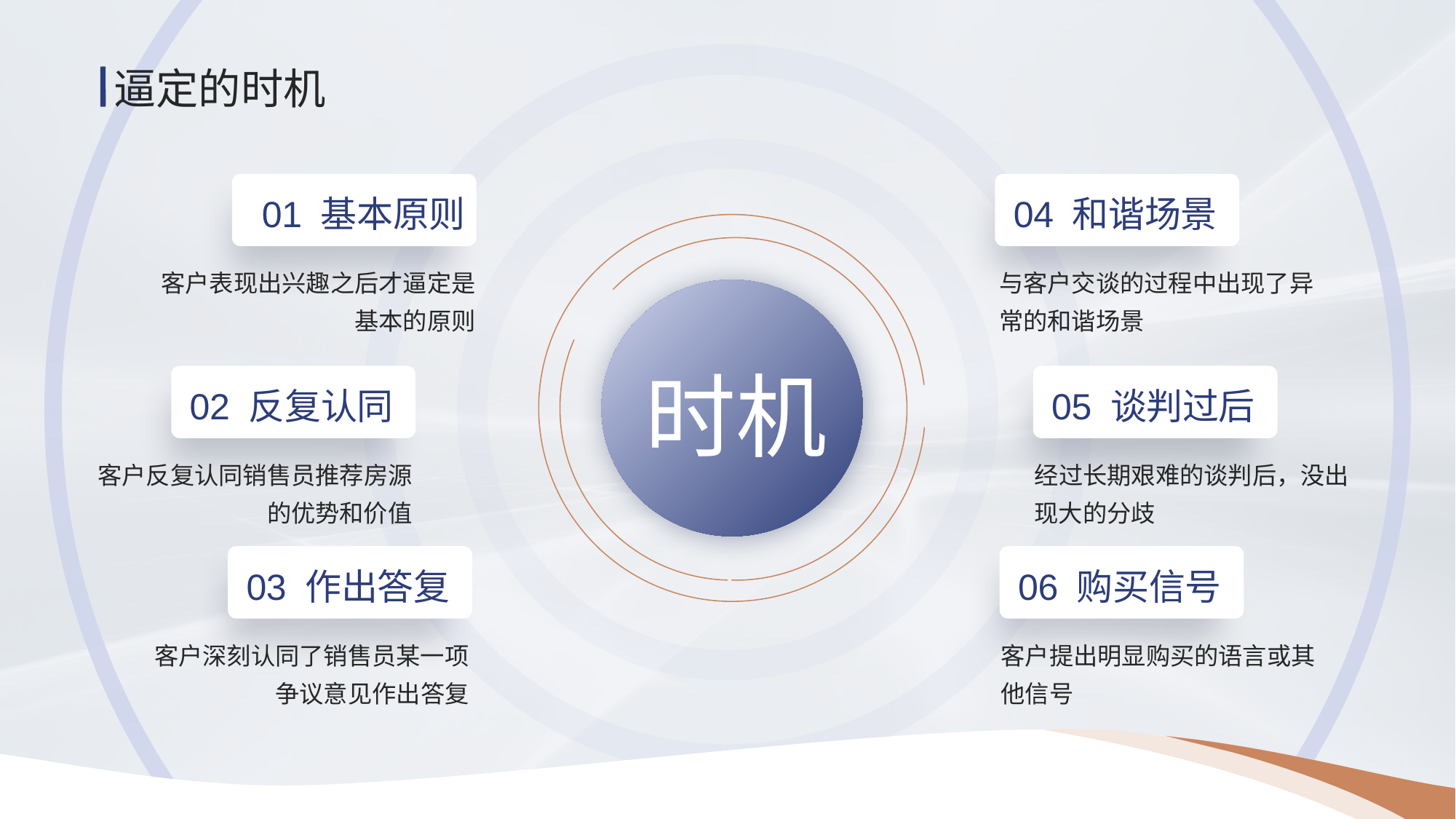

逼定的时机

01 基本原则
04 和谐场景

时机
客户表现出兴趣之后才逼定是基本的原则
与客户交谈的过程中出现了异常的和谐场景

02 反复认同
05 谈判过后
客户反复认同销售员推荐房源的优势和价值
经过长期艰难的谈判后，没出现大的分歧

03 作出答复
06 购买信号
客户深刻认同了销售员某一项争议意见作出答复
客户提出明显购买的语言或其他信号